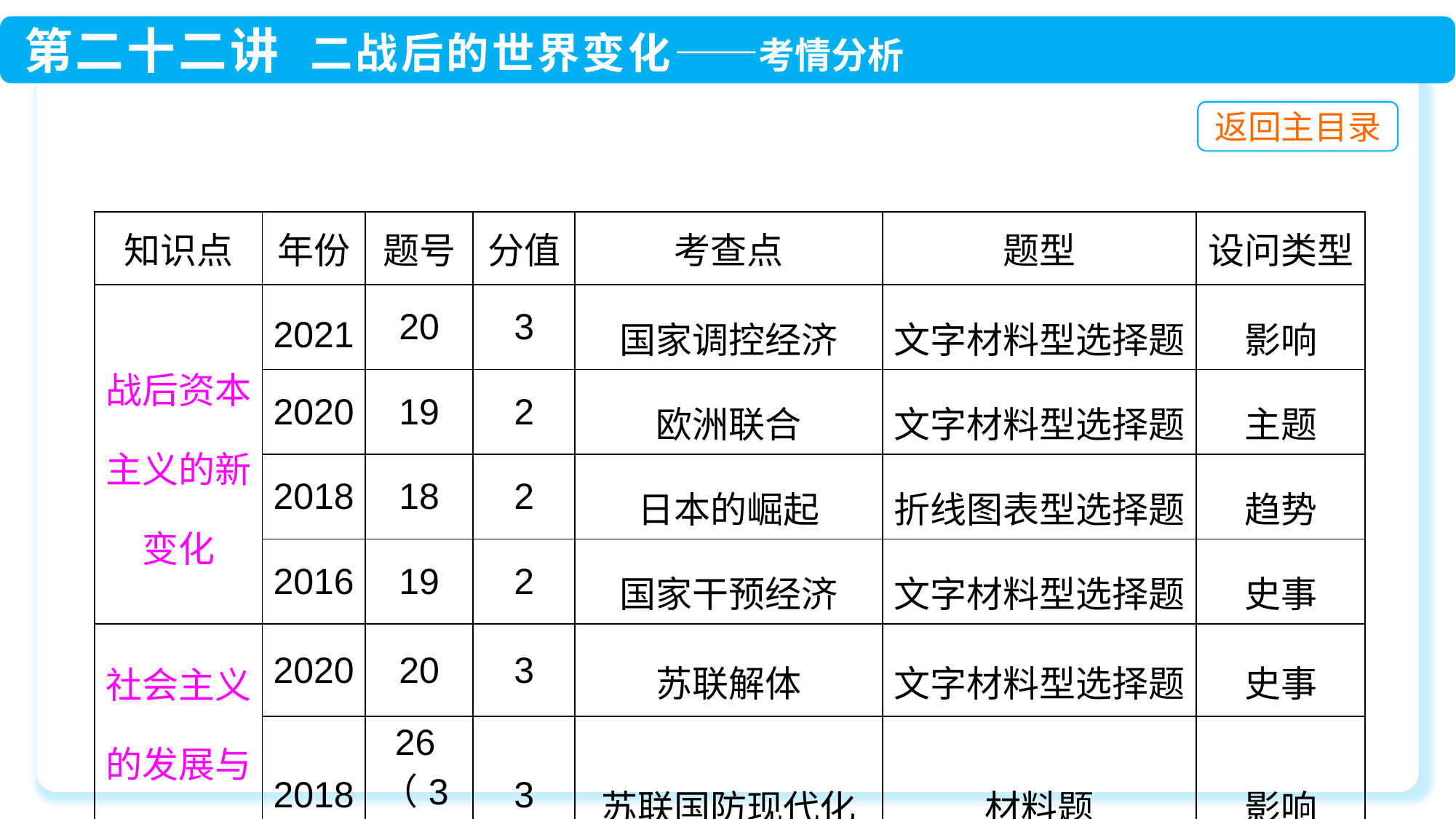

| 知识点 | 年份 | 题号 | 分值 | 考查点 | 题型 | 设问类型 |
| --- | --- | --- | --- | --- | --- | --- |
| 战后资本主义的新变化 | 2021 | 20 | 3 | 国家调控经济 | 文字材料型选择题 | 影响 |
|  | 2020 | 19 | 2 | 欧洲联合 | 文字材料型选择题 | 主题 |
|  | 2018 | 18 | 2 | 日本的崛起 | 折线图表型选择题 | 趋势 |
|  | 2016 | 19 | 2 | 国家干预经济 | 文字材料型选择题 | 史事 |
| 社会主义的发展与挫折 | 2020 | 20 | 3 | 苏联解体 | 文字材料型选择题 | 史事 |
|  | 2018 | 26（3） | 3 | 苏联国防现代化 | 材料题 | 影响 |